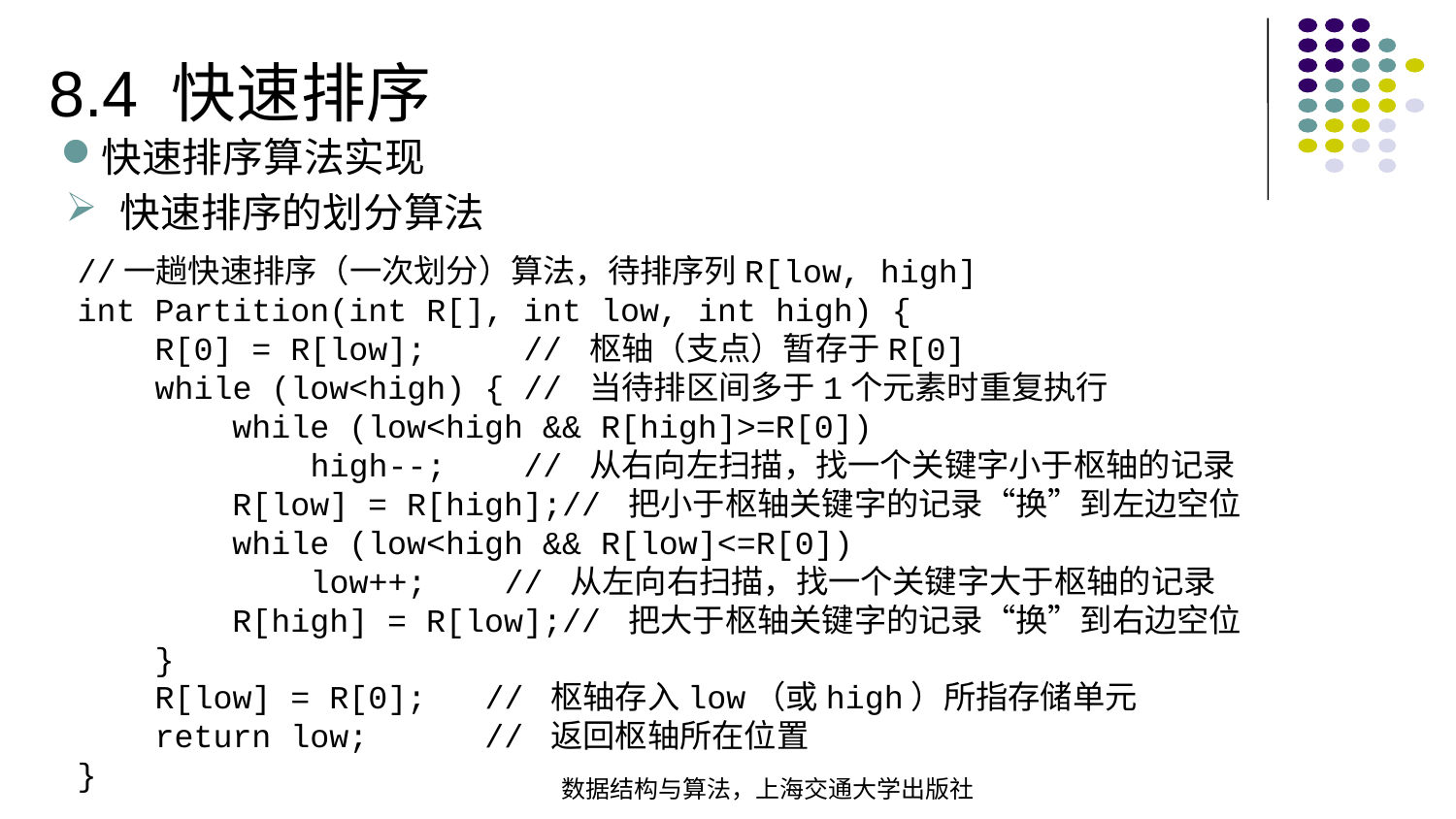

8.4 快速排序
快速排序算法实现
快速排序的划分算法
//一趟快速排序（一次划分）算法，待排序列R[low, high]int Partition(int R[], int low, int high) {    R[0] = R[low];     // 枢轴（支点）暂存于R[0]    while (low<high) { // 当待排区间多于1个元素时重复执行        while (low<high && R[high]>=R[0])                high--;    // 从右向左扫描，找一个关键字小于枢轴的记录        R[low] = R[high];// 把小于枢轴关键字的记录“换”到左边空位        while (low<high && R[low]<=R[0])             low++;    // 从左向右扫描，找一个关键字大于枢轴的记录        R[high] = R[low];// 把大于枢轴关键字的记录“换”到右边空位    }    R[low] = R[0];   // 枢轴存入low（或high）所指存储单元    return low;      // 返回枢轴所在位置
}